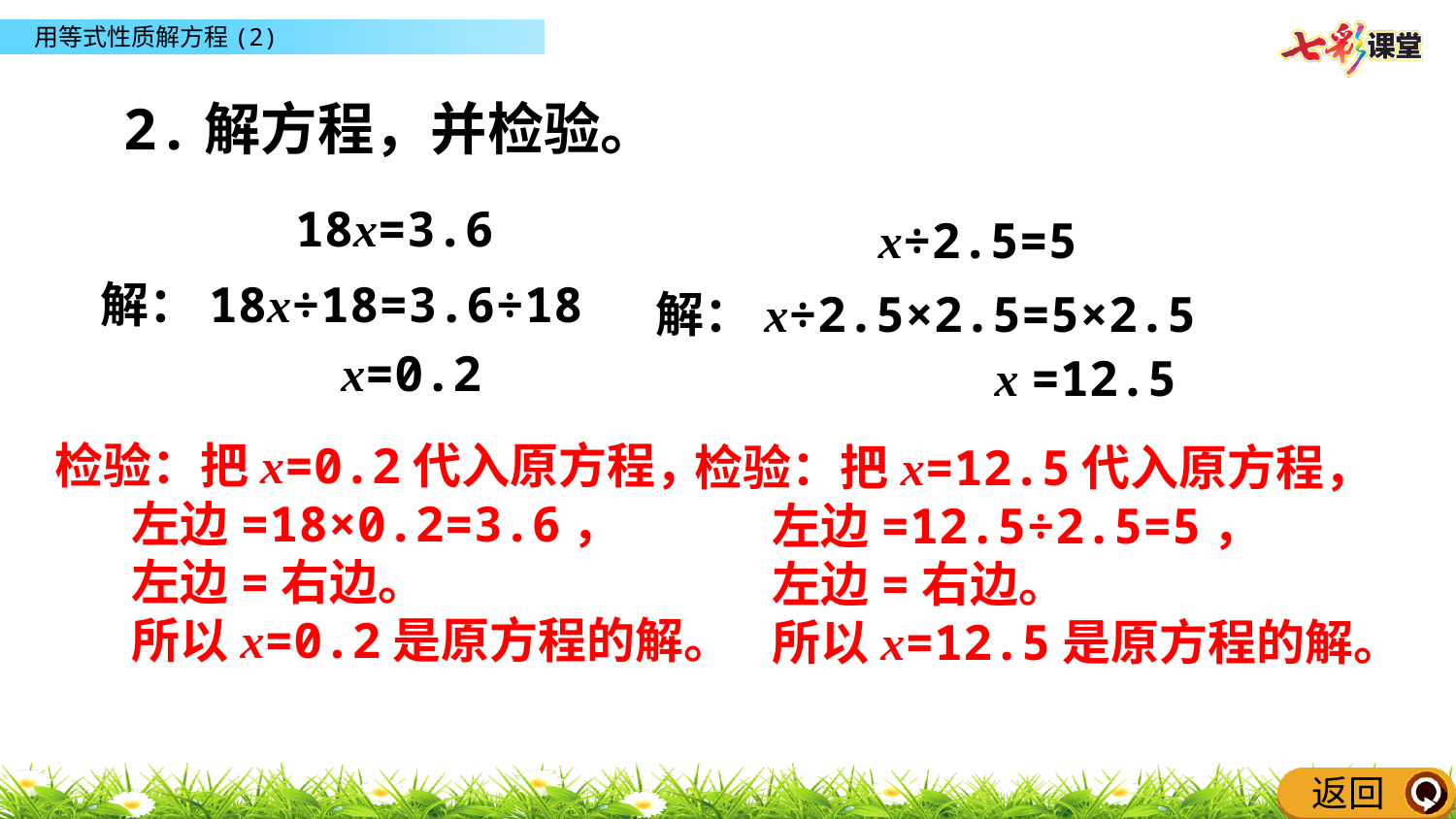

同步练习

2.解方程，并检验。
18x=3.6
x÷2.5=5
解：18x÷18=3.6÷18
解：x÷2.5×2.5=5×2.5
x=0.2
x =12.5
检验：把x=0.2代入原方程，
      左边=18×0.2=3.6，
      左边=右边。
      所以x=0.2是原方程的解。
检验：把x=12.5代入原方程，
      左边=12.5÷2.5=5，
      左边=右边。
      所以x=12.5是原方程的解。